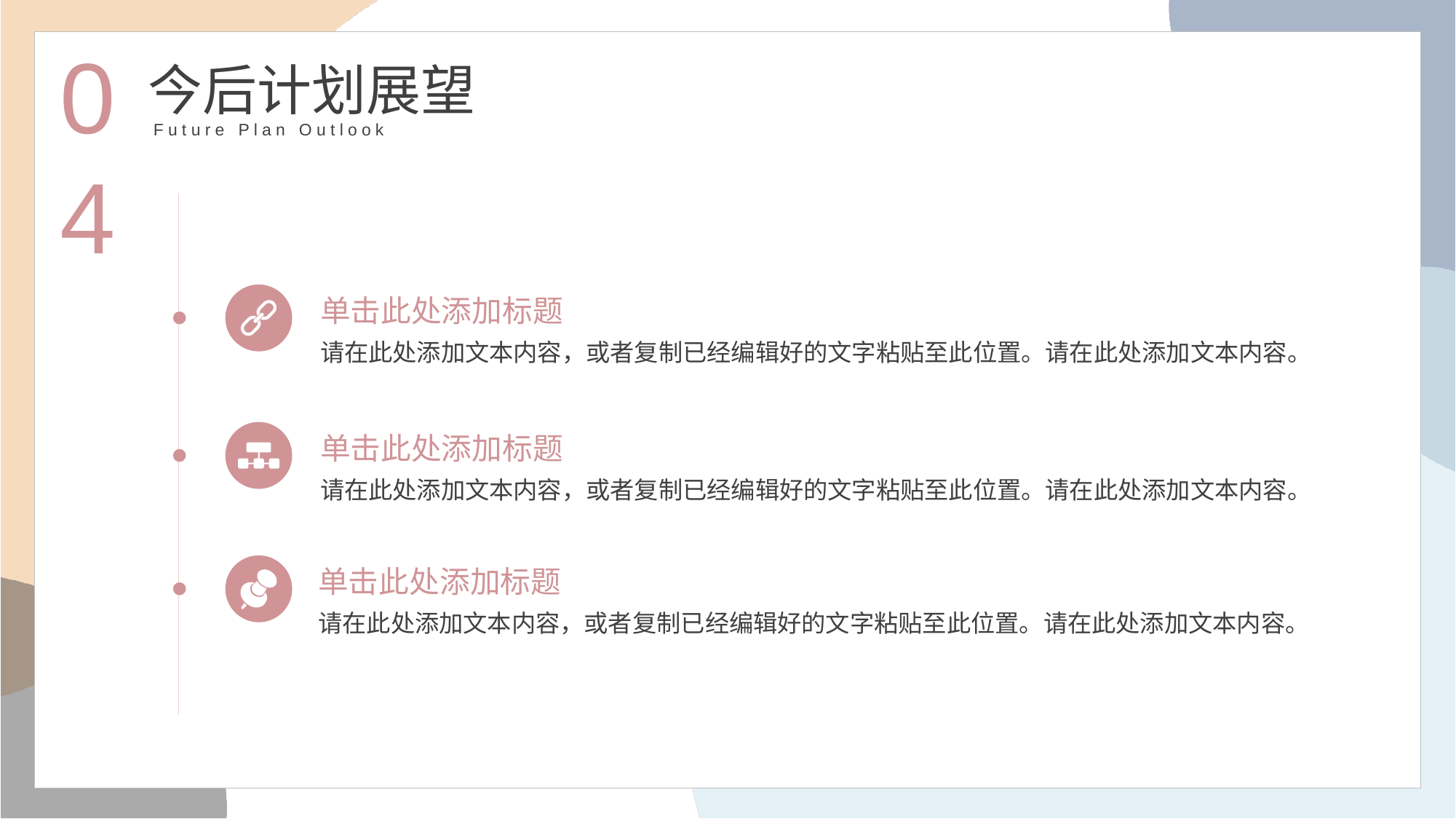

04
今后计划展望
Future Plan Outlook
单击此处添加标题
请在此处添加文本内容，或者复制已经编辑好的文字粘贴至此位置。请在此处添加文本内容。

单击此处添加标题
请在此处添加文本内容，或者复制已经编辑好的文字粘贴至此位置。请在此处添加文本内容。

单击此处添加标题
请在此处添加文本内容，或者复制已经编辑好的文字粘贴至此位置。请在此处添加文本内容。